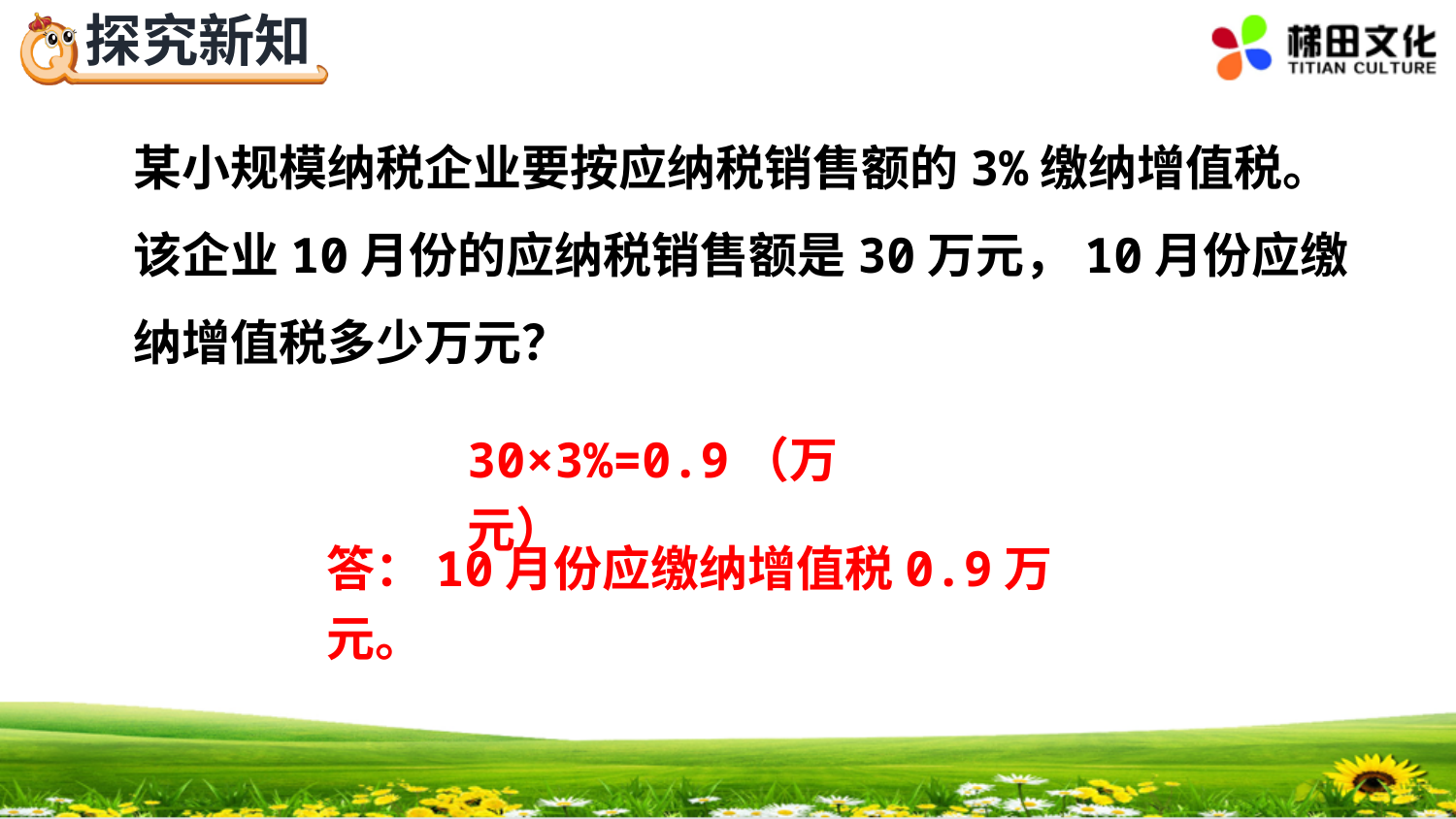

某小规模纳税企业要按应纳税销售额的3%缴纳增值税。该企业10月份的应纳税销售额是30万元，10月份应缴纳增值税多少万元？
30×3%=0.9（万元）
答：10月份应缴纳增值税0.9万元。